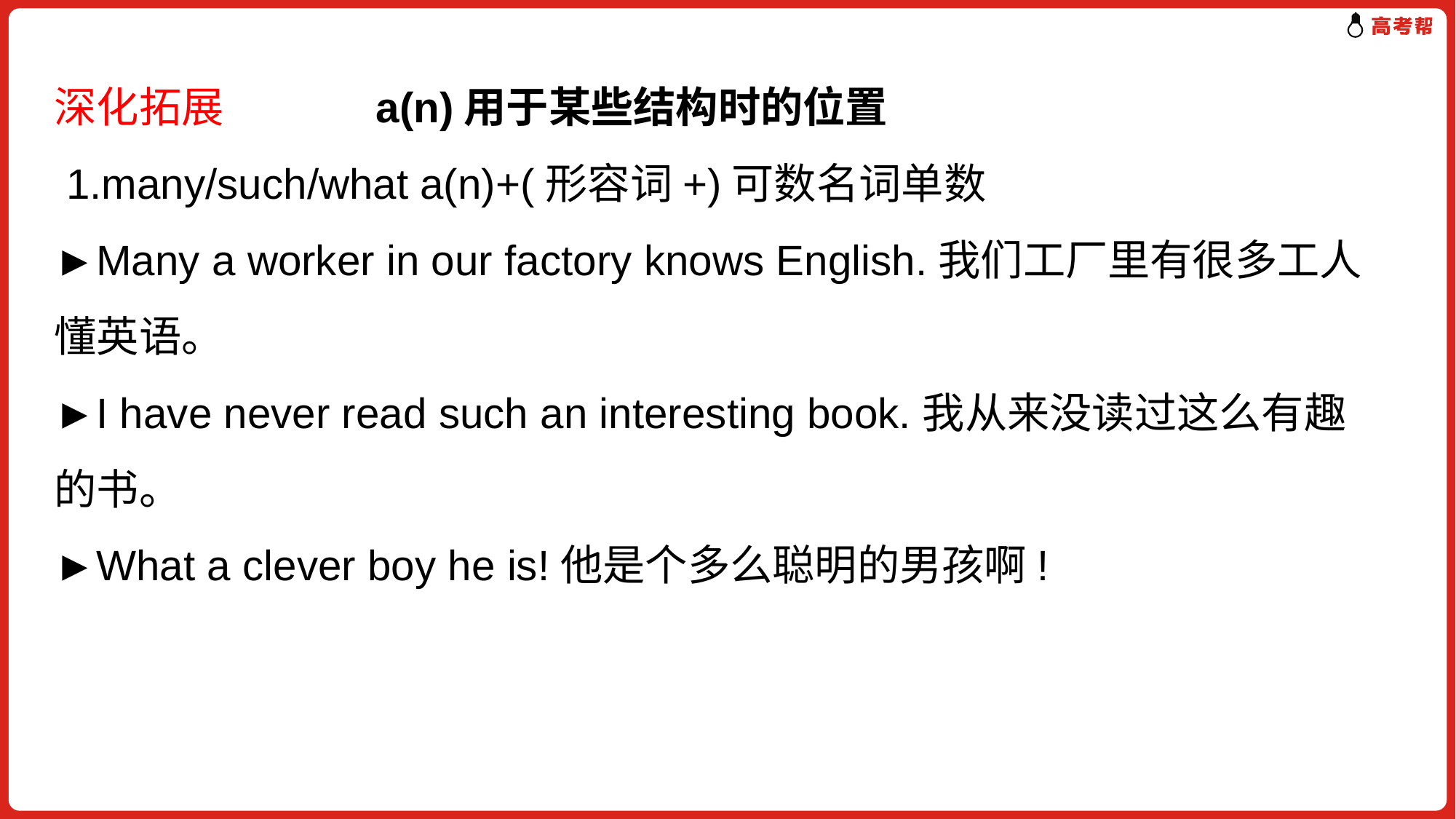

深化拓展               a(n)用于某些结构时的位置
 1.many/such/what a(n)+(形容词+)可数名词单数
►Many a worker in our factory knows English.我们工厂里有很多工人懂英语。
►I have never read such an interesting book.我从来没读过这么有趣的书。
►What a clever boy he is!他是个多么聪明的男孩啊!